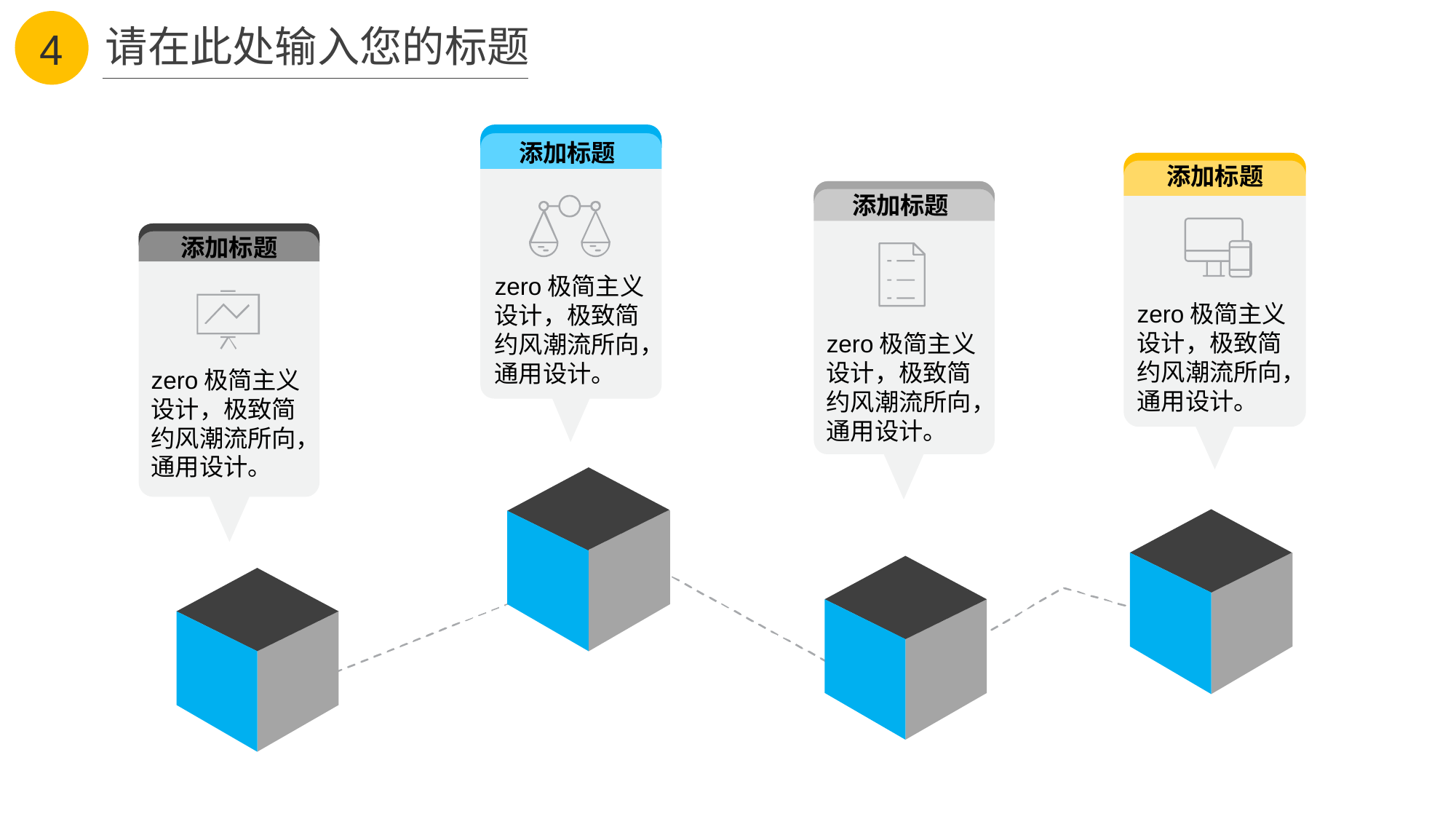

4
请在此处输入您的标题

添加标题

添加标题

添加标题

添加标题

zero极简主义设计，极致简约风潮流所向，通用设计。

zero极简主义设计，极致简约风潮流所向，通用设计。

zero极简主义设计，极致简约风潮流所向，通用设计。

zero极简主义设计，极致简约风潮流所向，通用设计。